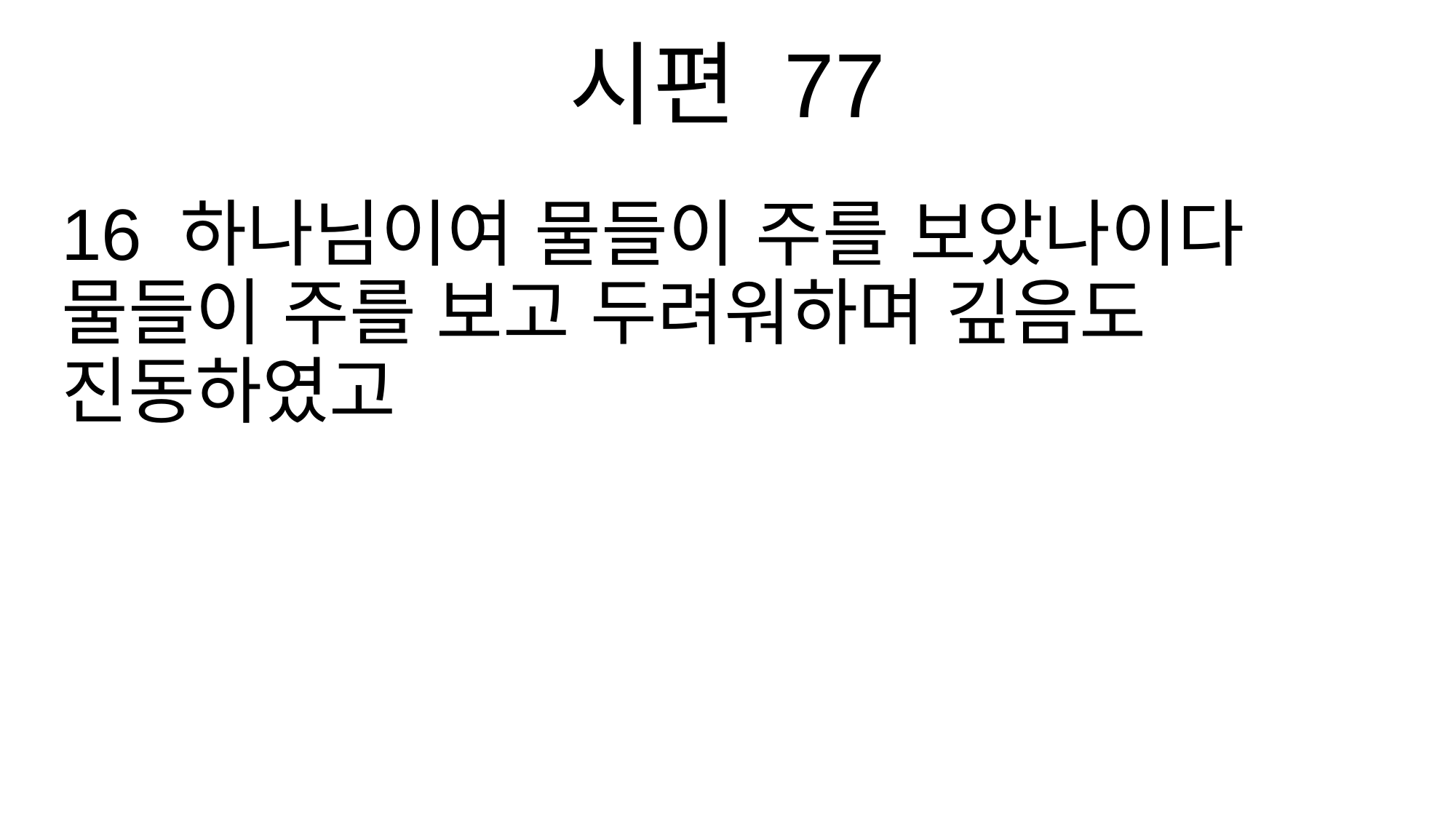

시편 77
16 하나님이여 물들이 주를 보았나이다 물들이 주를 보고 두려워하며 깊음도 진동하였고